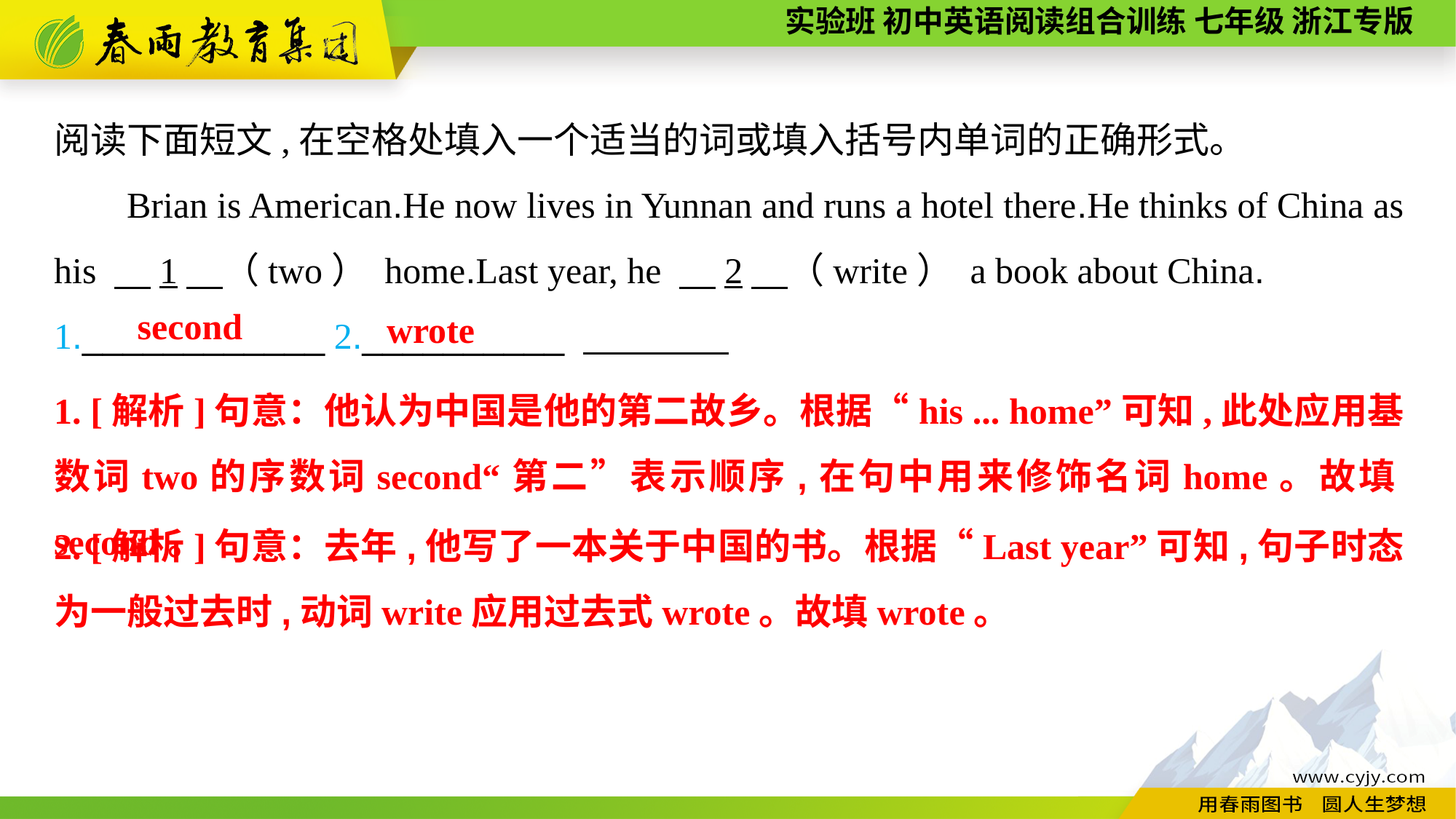

阅读下面短文,在空格处填入一个适当的词或填入括号内单词的正确形式。
Brian is American.He now lives in Yunnan and runs a hotel there.He thinks of China as his 　1　（two） home.Last year, he 　2　（write） a book about China.
1.____________ 2.__________
second
wrote
1. [解析]句意：他认为中国是他的第二故乡。根据“his ... home”可知,此处应用基数词two的序数词second“第二”表示顺序,在句中用来修饰名词home。故填second。
2. [解析]句意：去年,他写了一本关于中国的书。根据“Last year”可知,句子时态为一般过去时,动词write应用过去式wrote。故填wrote。